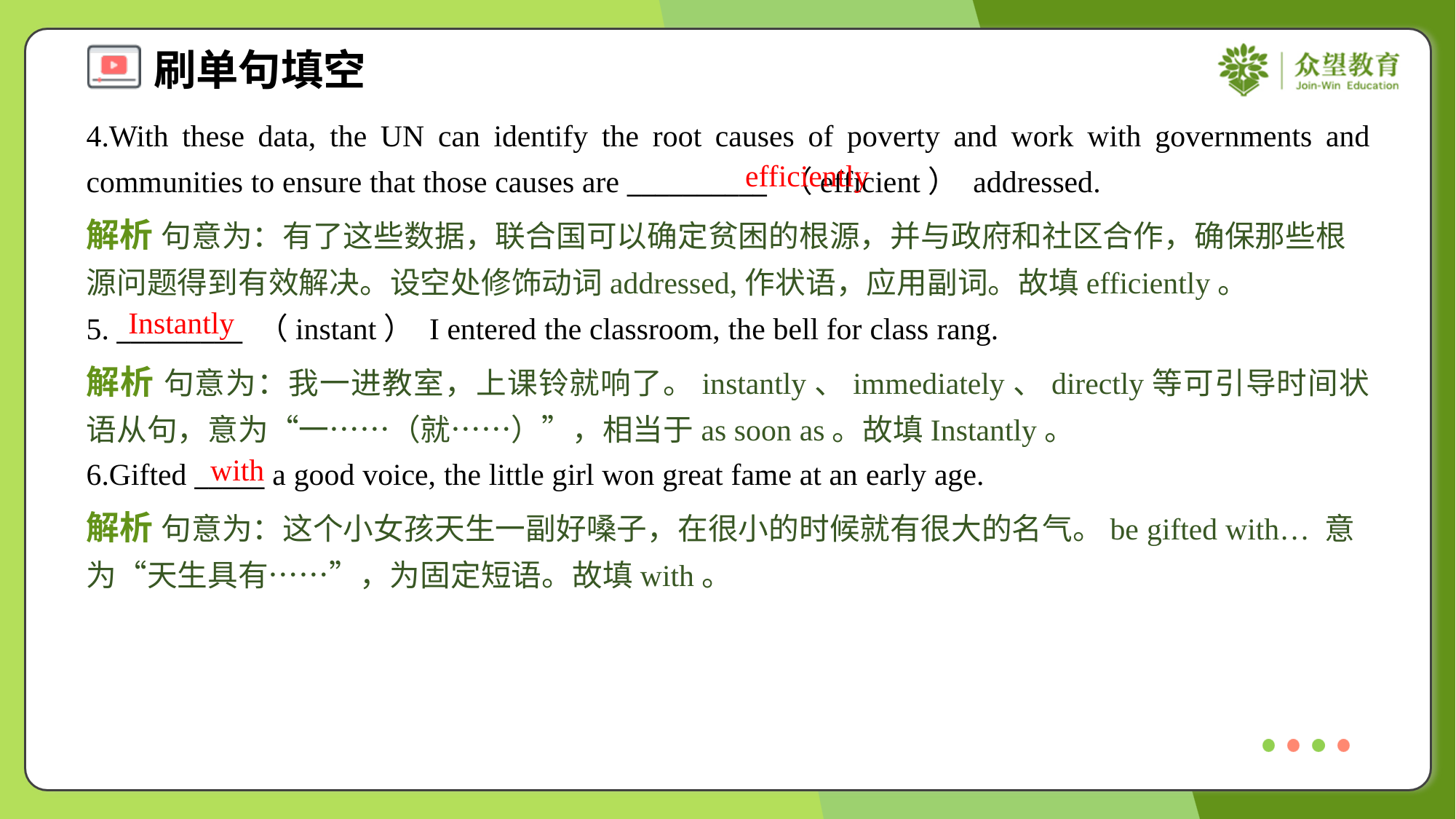

4.With these data, the UN can identify the root causes of poverty and work with governments and communities to ensure that those causes are __________ （efficient） addressed.
efficiently
解析 句意为：有了这些数据，联合国可以确定贫困的根源，并与政府和社区合作，确保那些根源问题得到有效解决。设空处修饰动词addressed,作状语，应用副词。故填efficiently。
Instantly
5. _________ （instant） I entered the classroom, the bell for class rang.
解析 句意为：我一进教室，上课铃就响了。instantly、immediately、directly等可引导时间状语从句，意为“一……（就……）”，相当于as soon as。故填Instantly。
with
6.Gifted _____ a good voice, the little girl won great fame at an early age.
解析 句意为：这个小女孩天生一副好嗓子，在很小的时候就有很大的名气。be gifted with… 意为“天生具有……”，为固定短语。故填with。